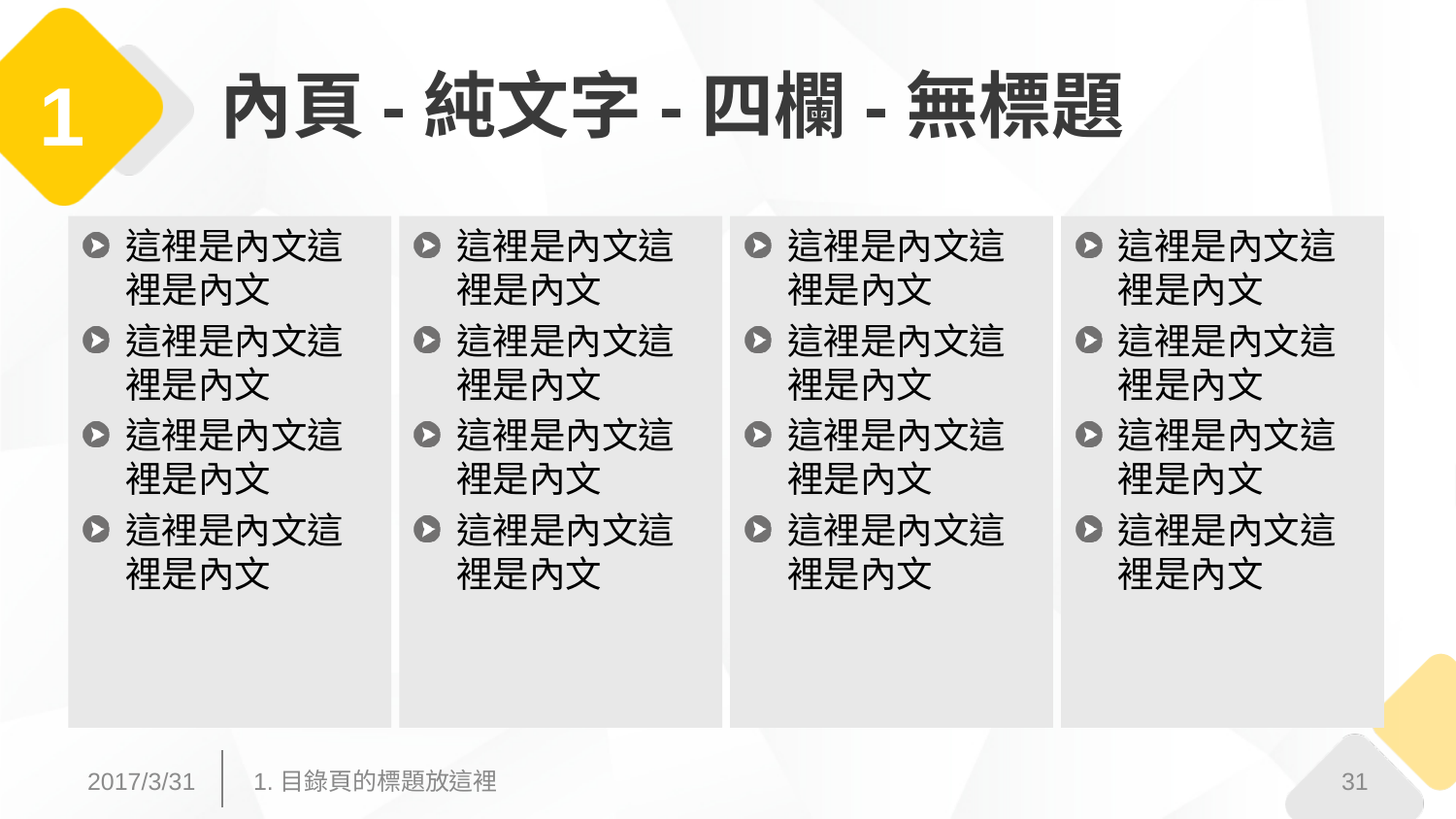

# 內頁-純文字-四欄-無標題
1
這裡是內文這裡是內文
這裡是內文這裡是內文
這裡是內文這裡是內文
這裡是內文這裡是內文
這裡是內文這裡是內文
這裡是內文這裡是內文
這裡是內文這裡是內文
這裡是內文這裡是內文
這裡是內文這裡是內文
這裡是內文這裡是內文
這裡是內文這裡是內文
這裡是內文這裡是內文
這裡是內文這裡是內文
這裡是內文這裡是內文
這裡是內文這裡是內文
這裡是內文這裡是內文
2017/3/31
31
1.目錄頁的標題放這裡